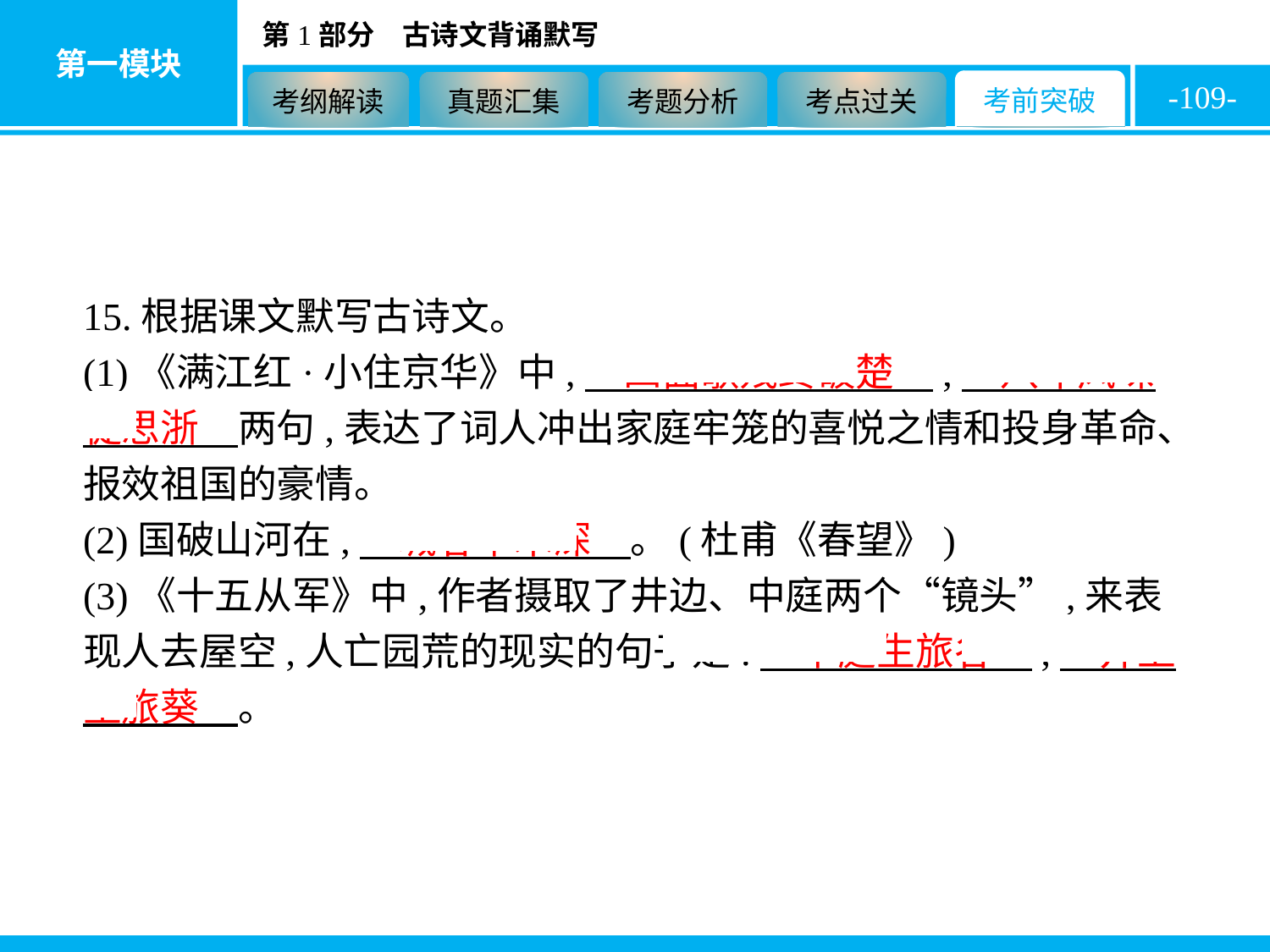

-109-
15.根据课文默写古诗文。
(1)《满江红·小住京华》中,　四面歌残终破楚　,　八年风味徒思浙　两句,表达了词人冲出家庭牢笼的喜悦之情和投身革命、报效祖国的豪情。
(2)国破山河在,　城春草木深　。(杜甫《春望》)
(3)《十五从军》中,作者摄取了井边、中庭两个“镜头”,来表现人去屋空,人亡园荒的现实的句子是:　中庭生旅谷　,　井上生旅葵　。